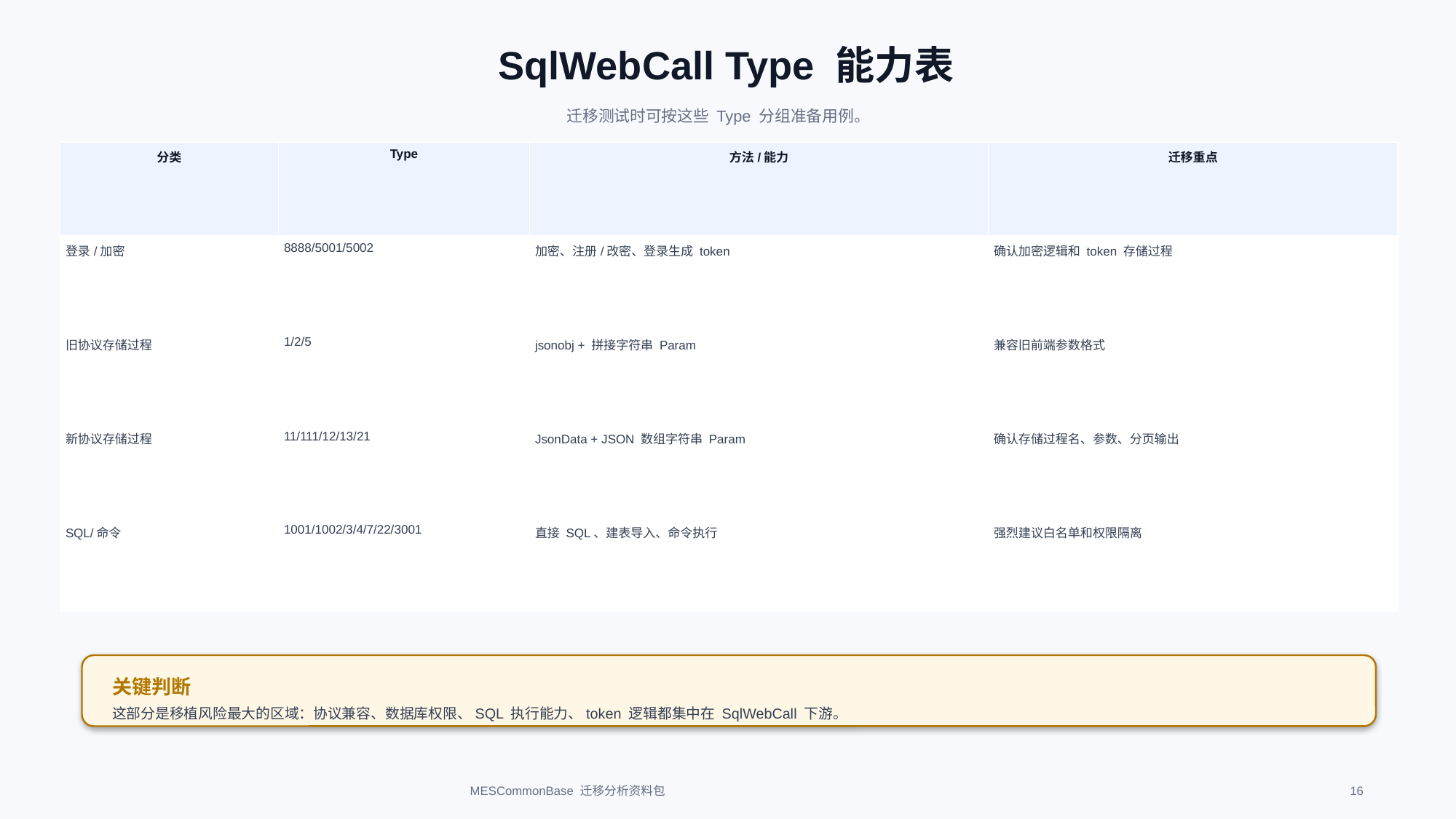

SqlWebCall Type 能力表
迁移测试时可按这些 Type 分组准备用例。
| 分类 | Type | 方法/能力 | 迁移重点 |
| --- | --- | --- | --- |
| 登录/加密 | 8888/5001/5002 | 加密、注册/改密、登录生成 token | 确认加密逻辑和 token 存储过程 |
| 旧协议存储过程 | 1/2/5 | jsonobj + 拼接字符串 Param | 兼容旧前端参数格式 |
| 新协议存储过程 | 11/111/12/13/21 | JsonData + JSON 数组字符串 Param | 确认存储过程名、参数、分页输出 |
| SQL/命令 | 1001/1002/3/4/7/22/3001 | 直接 SQL、建表导入、命令执行 | 强烈建议白名单和权限隔离 |

关键判断
这部分是移植风险最大的区域：协议兼容、数据库权限、SQL 执行能力、token 逻辑都集中在 SqlWebCall 下游。
MESCommonBase 迁移分析资料包
16